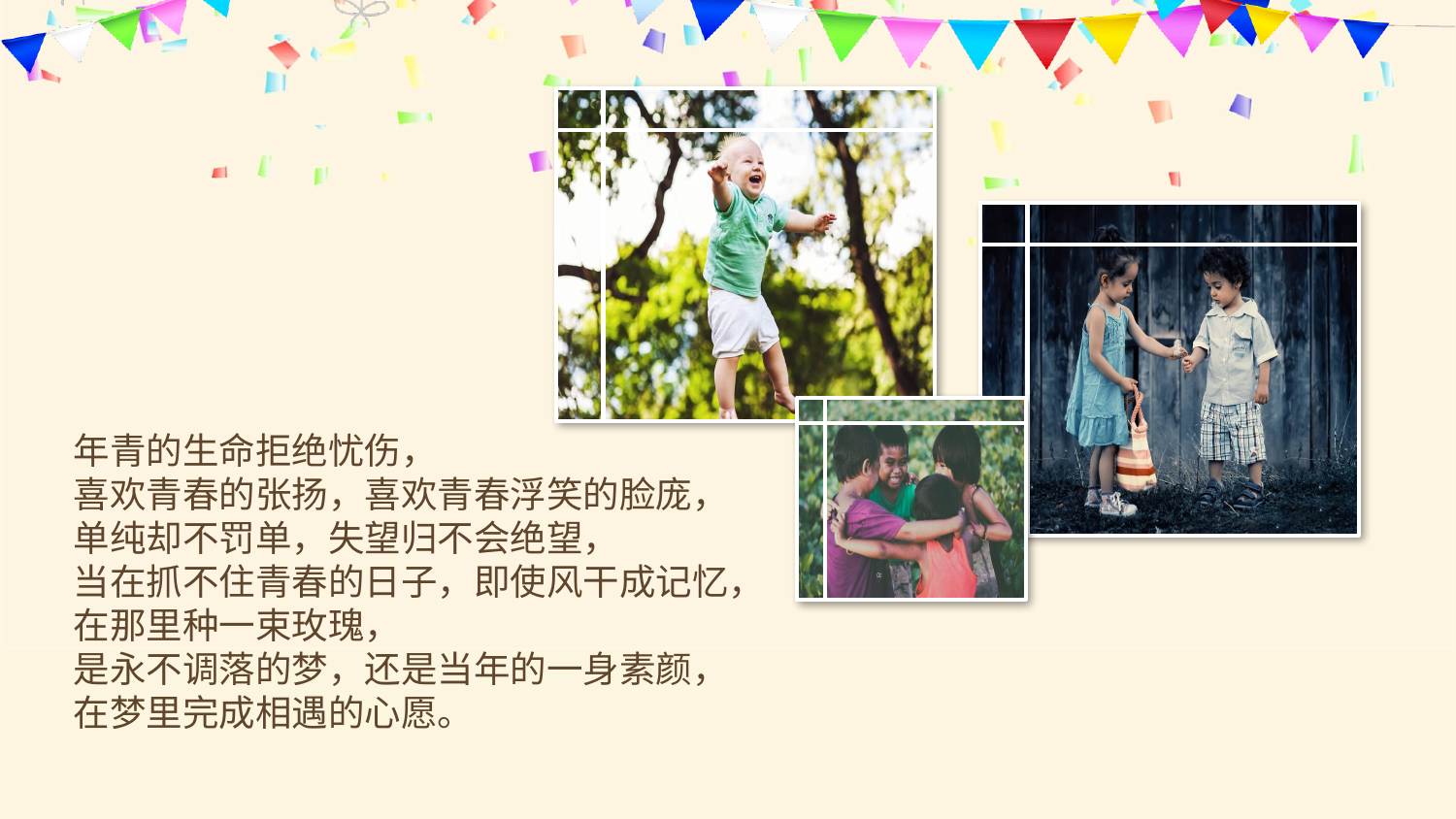

年青的生命拒绝忧伤，
喜欢青春的张扬，喜欢青春浮笑的脸庞，
单纯却不罚单，失望归不会绝望，
当在抓不住青春的日子，即使风干成记忆，
在那里种一束玫瑰，
是永不调落的梦，还是当年的一身素颜，
在梦里完成相遇的心愿。